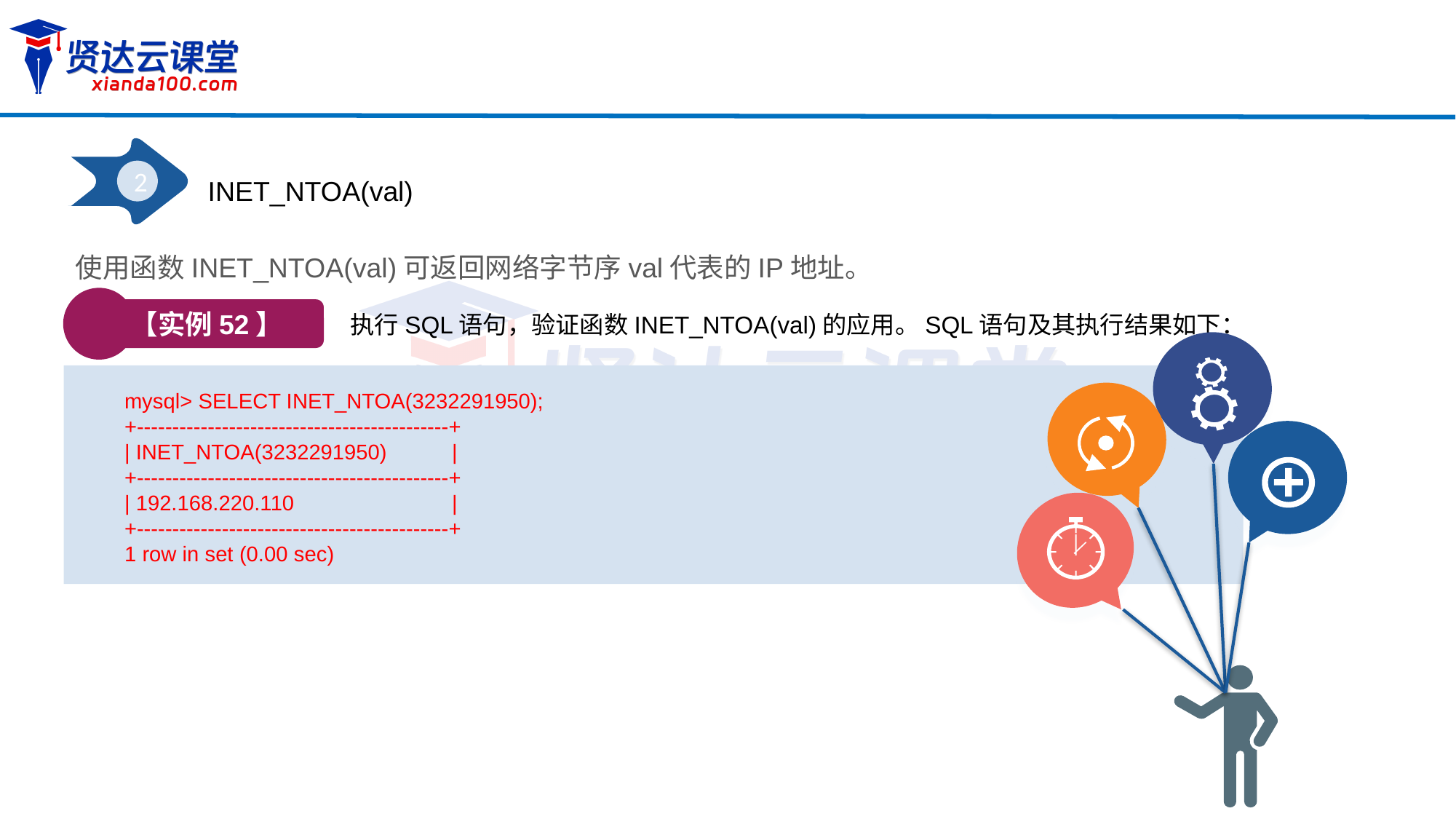

2
INET_NTOA(val)
使用函数INET_NTOA(val)可返回网络字节序val代表的IP地址。

【实例52】
执行SQL语句，验证函数INET_NTOA(val)的应用。SQL语句及其执行结果如下：

mysql> SELECT INET_NTOA(3232291950);
+--------------------------------------------+
| INET_NTOA(3232291950) 	|
+--------------------------------------------+
| 192.168.220.110       		|
+--------------------------------------------+
1 row in set (0.00 sec)